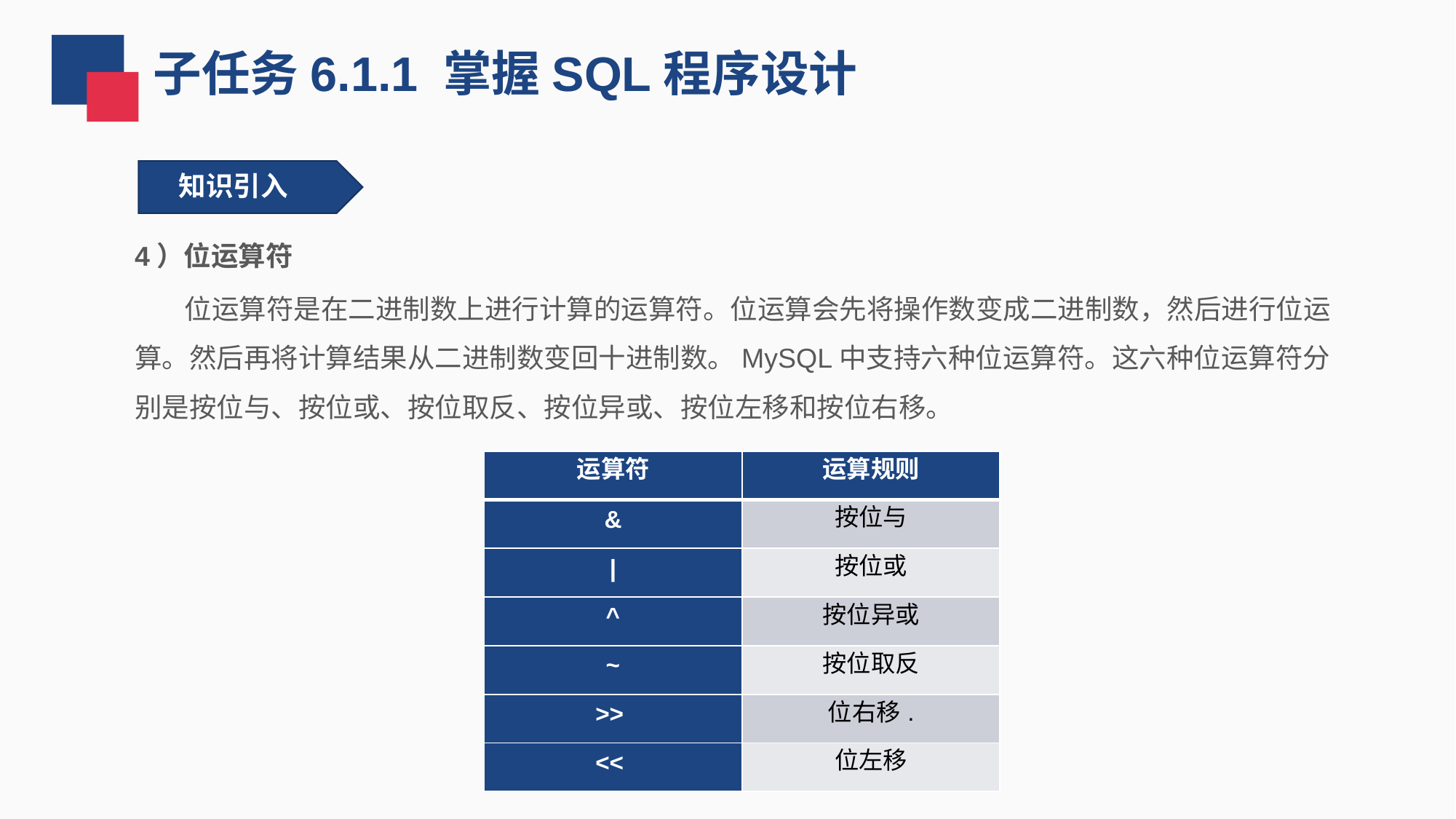

子任务6.1.1 掌握SQL程序设计

知识引入
4）位运算符
       位运算符是在二进制数上进行计算的运算符。位运算会先将操作数变成二进制数，然后进行位运算。然后再将计算结果从二进制数变回十进制数。MySQL中支持六种位运算符。这六种位运算符分别是按位与、按位或、按位取反、按位异或、按位左移和按位右移。
| 运算符 | 运算规则 |
| --- | --- |
| & | 按位与 |
| | | 按位或 |
| ^ | 按位异或 |
| ~ | 按位取反 |
| >> | 位右移. |
| << | 位左移 |